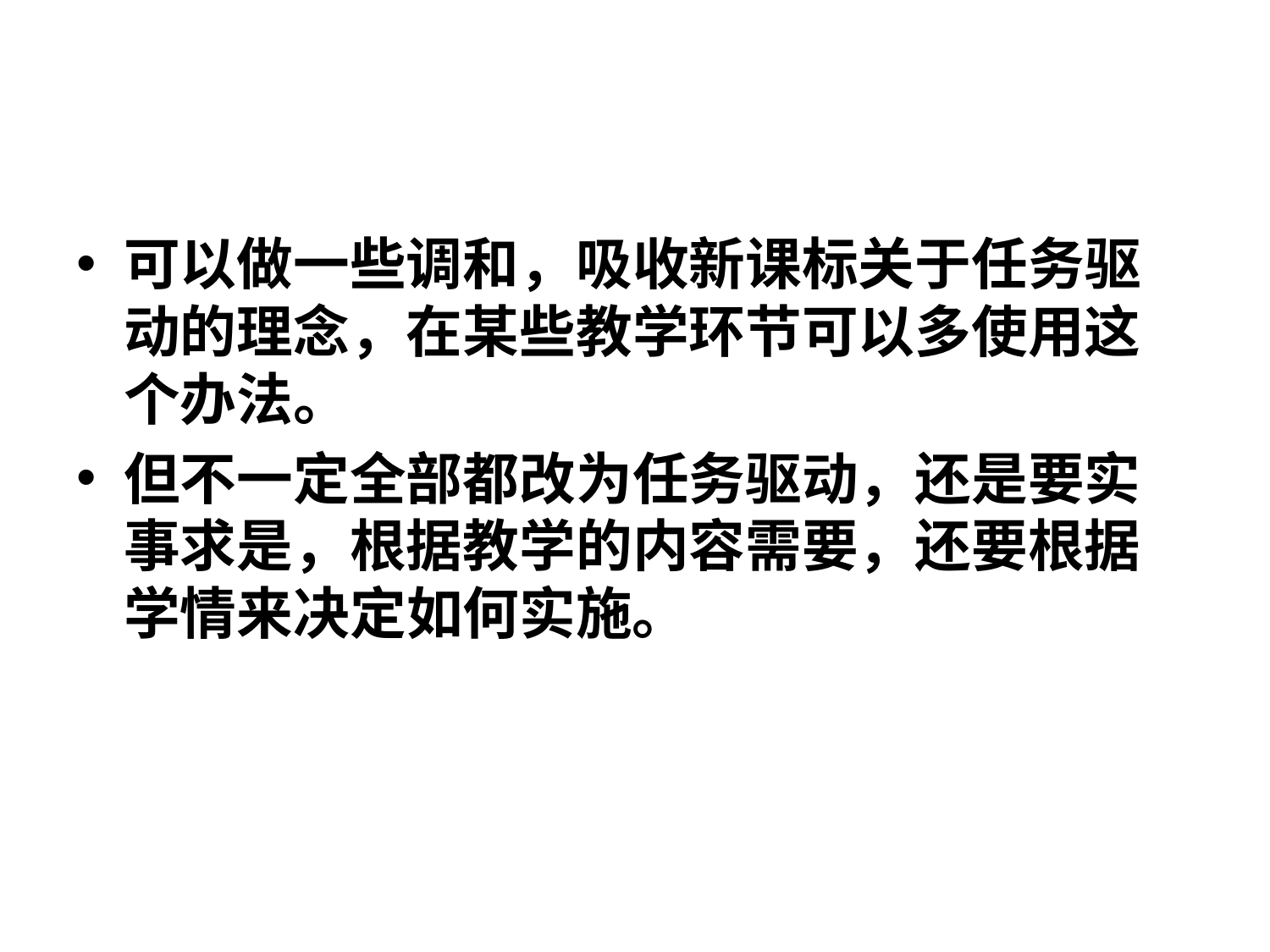

#
可以做一些调和，吸收新课标关于任务驱动的理念，在某些教学环节可以多使用这个办法。
但不一定全部都改为任务驱动，还是要实事求是，根据教学的内容需要，还要根据学情来决定如何实施。